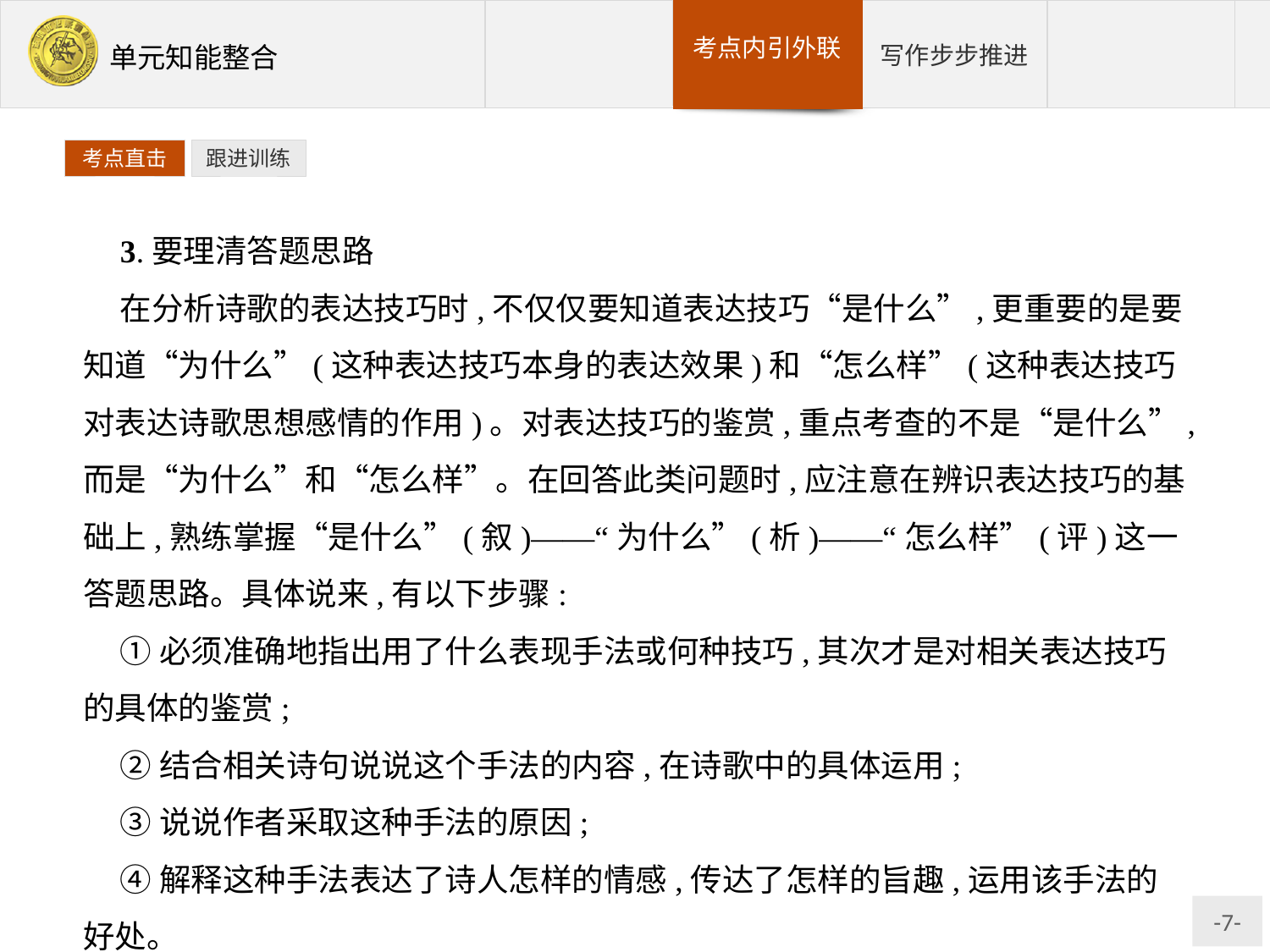

考点直击
跟进训练
3.要理清答题思路
在分析诗歌的表达技巧时,不仅仅要知道表达技巧“是什么”,更重要的是要知道“为什么”(这种表达技巧本身的表达效果)和“怎么样”(这种表达技巧对表达诗歌思想感情的作用)。对表达技巧的鉴赏,重点考查的不是“是什么”,而是“为什么”和“怎么样”。在回答此类问题时,应注意在辨识表达技巧的基础上,熟练掌握“是什么”(叙)——“为什么”(析)——“怎么样”(评)这一答题思路。具体说来,有以下步骤:
①必须准确地指出用了什么表现手法或何种技巧,其次才是对相关表达技巧的具体的鉴赏;
②结合相关诗句说说这个手法的内容,在诗歌中的具体运用;
③说说作者采取这种手法的原因;
④解释这种手法表达了诗人怎样的情感,传达了怎样的旨趣,运用该手法的好处。